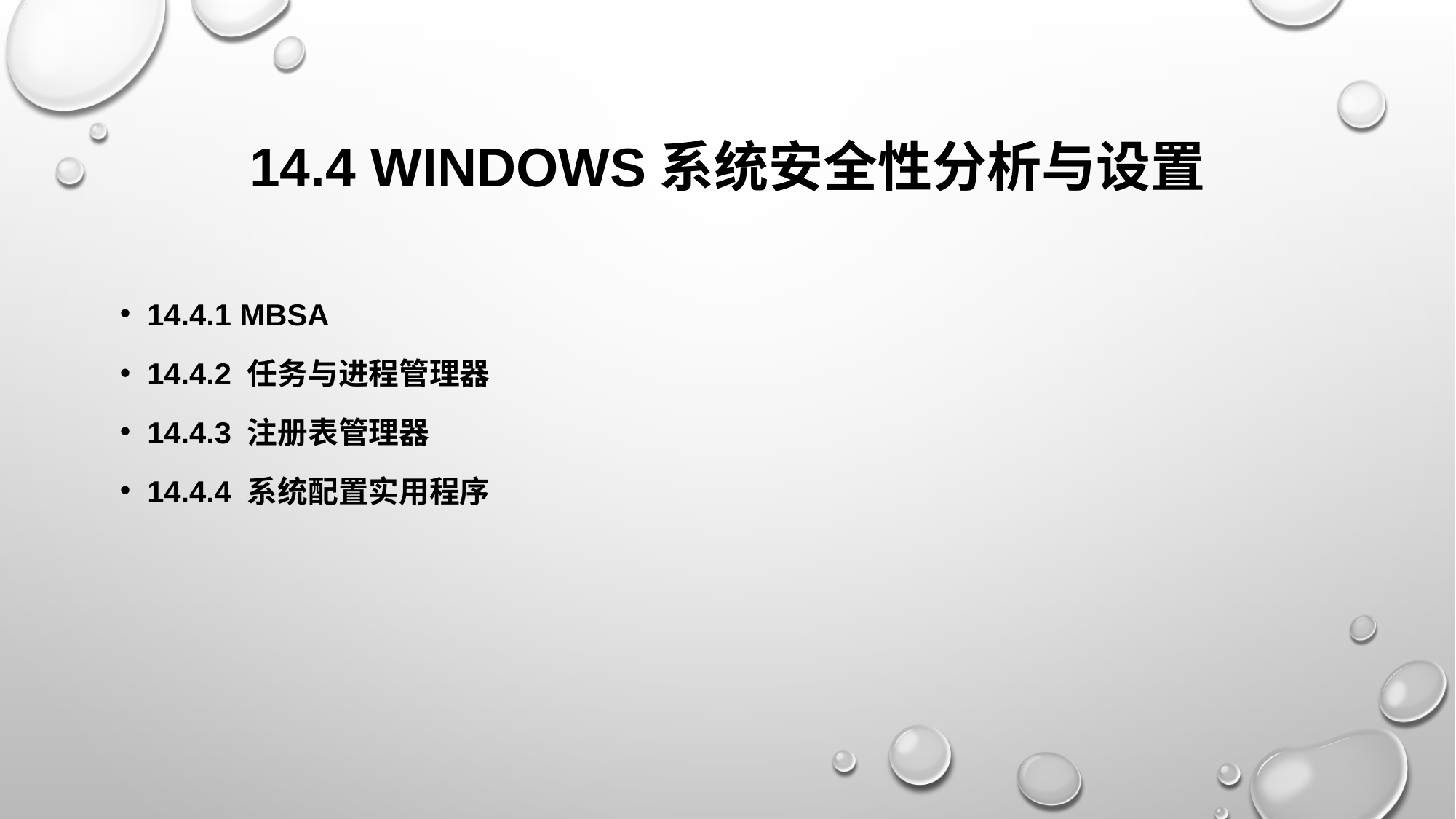

# 14.4 Windows系统安全性分析与设置
14.4.1 MBSA
14.4.2 任务与进程管理器
14.4.3 注册表管理器
14.4.4 系统配置实用程序